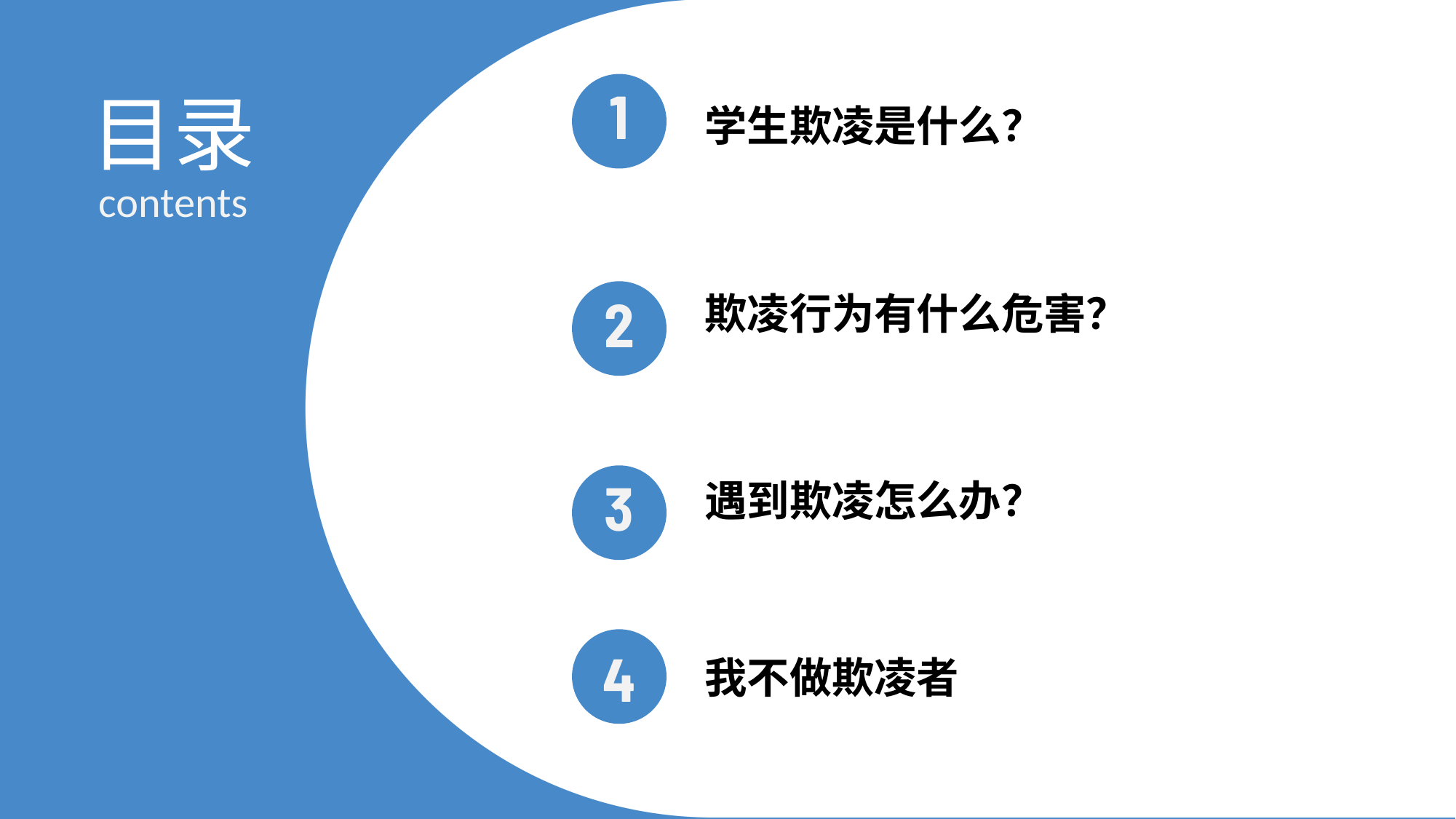

1
2
3

4

目录
学生欺凌是什么？
contents
欺凌行为有什么危害？

遇到欺凌怎么办？

我不做欺凌者